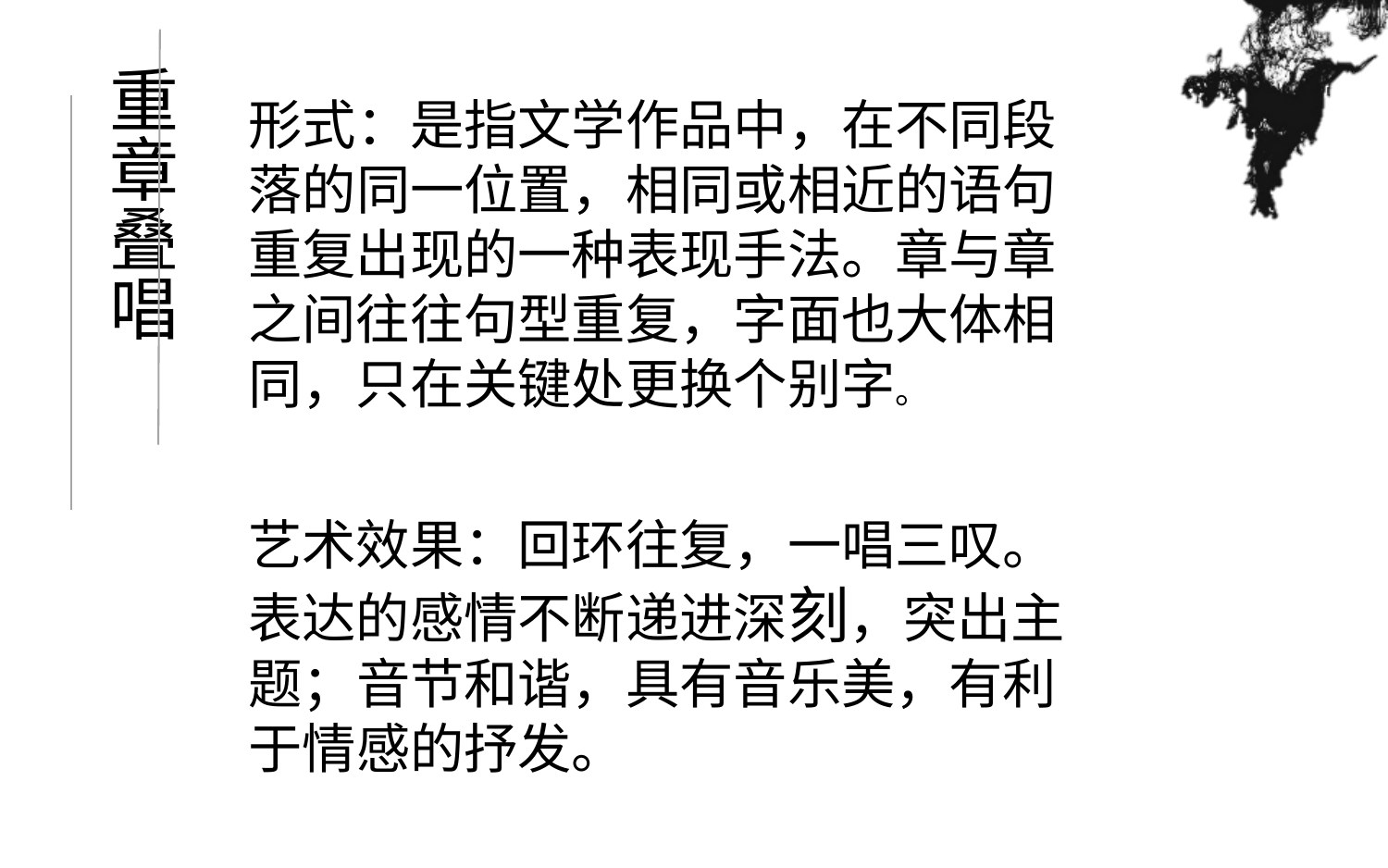

重章叠唱
形式：是指文学作品中，在不同段落的同一位置，相同或相近的语句重复出现的一种表现手法。章与章之间往往句型重复，字面也大体相同，只在关键处更换个别字。
艺术效果：回环往复，一唱三叹。表达的感情不断递进深刻，突出主题；音节和谐，具有音乐美，有利于情感的抒发。